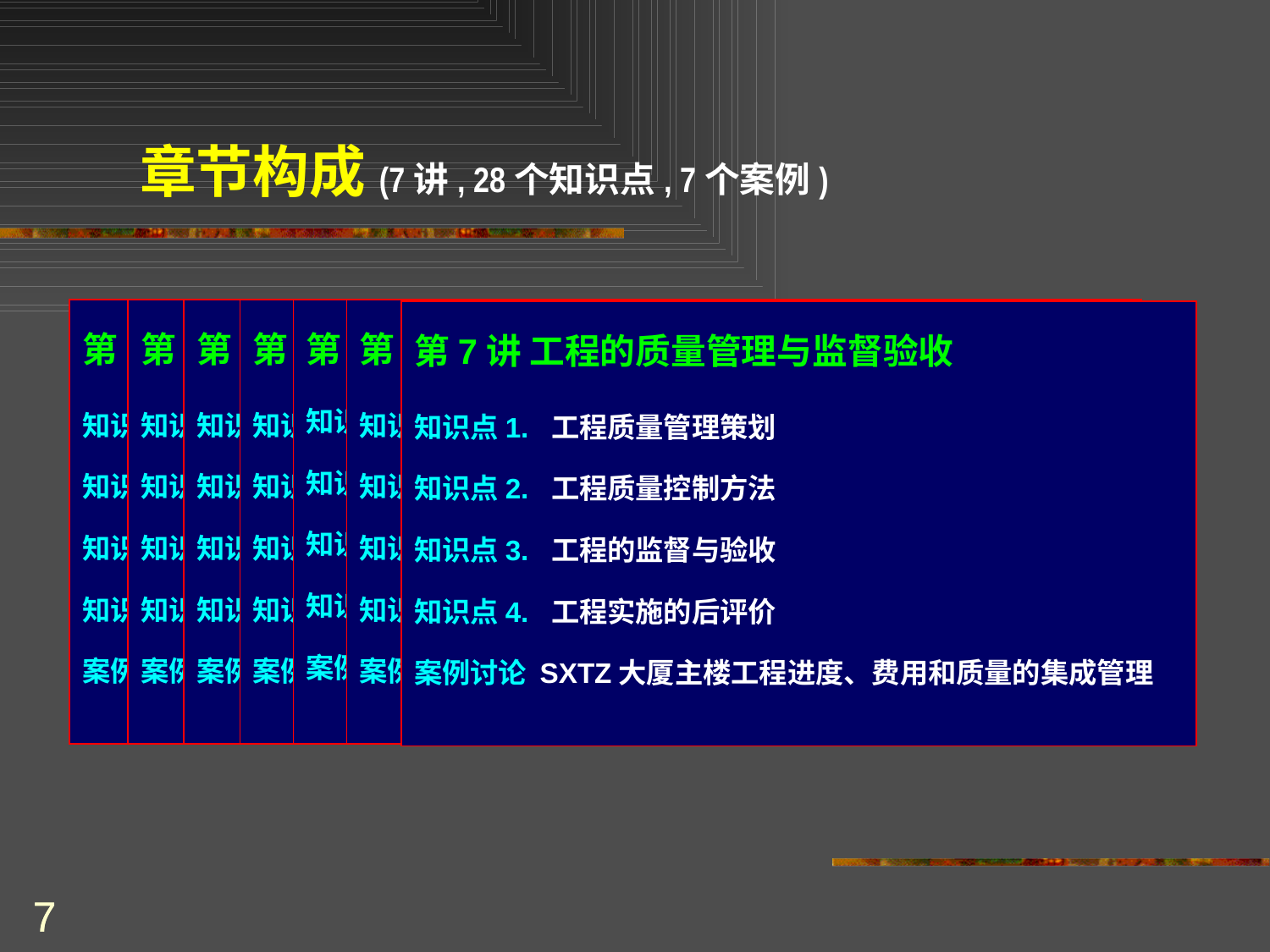

章节构成(7讲, 28个知识点, 7个案例)
第1讲 工程管理的基本概念及理论
知识点1.  工程及工程管理
知识点2.  工程寿命周期
知识点3.  资金时间价值
知识点4.  影子价格理论
案例讨论  LC大厦建设工程现金流控制与优化
第2讲 工程管理的不确定分析方法
知识点1.  盈亏平衡分析
知识点2.  敏感性分析
知识点3.  概率分析
知识点4.  Monte-Carlo仿真
案例讨论  基于GERT模型的新产品研发项目周期仿真分析
第3讲 工程可行性研究与项目融资
知识点1.  工程可行性研究
知识点2.  工程经济评价
知识点3.  工程项目融资
知识点4.  融资风险应对
案例讨论  HNZQ2×600MW机组工程投资分析与控制
第4讲 工程的采购管理与风险管理
知识点1.   工程的采购规划
知识点2.  纠纷处置与索赔
知识点3.   风险的识别评估
知识点4.  工程风险的应对
案例讨论  基于故障树的DTBJ热电厂建设工程风险管理
第5讲 工程的进度管理及资源优化
知识点1.  工程的进度管理
知识点2.  工程的网络计划
知识点3.  工程的资源配置
知识点4.  资源的动态均衡
案例讨论 HR型车载反坦克导弹武器系统研制项目进度管理
第6讲 工程的成本管理及工期压缩
知识点1.  成本估算与费用计划
知识点2.  预算约束的进度计划
知识点3.  工程的成本控制
知识点4.  进度与成本权衡
案例讨论 XACB商务中心工程工期压缩与成本控制
第7讲 工程的质量管理与监督验收
知识点1.  工程质量管理策划
知识点2.  工程质量控制方法
知识点3.  工程的监督与验收
知识点4.  工程实施的后评价
案例讨论 SXTZ大厦主楼工程进度、费用和质量的集成管理
7
7